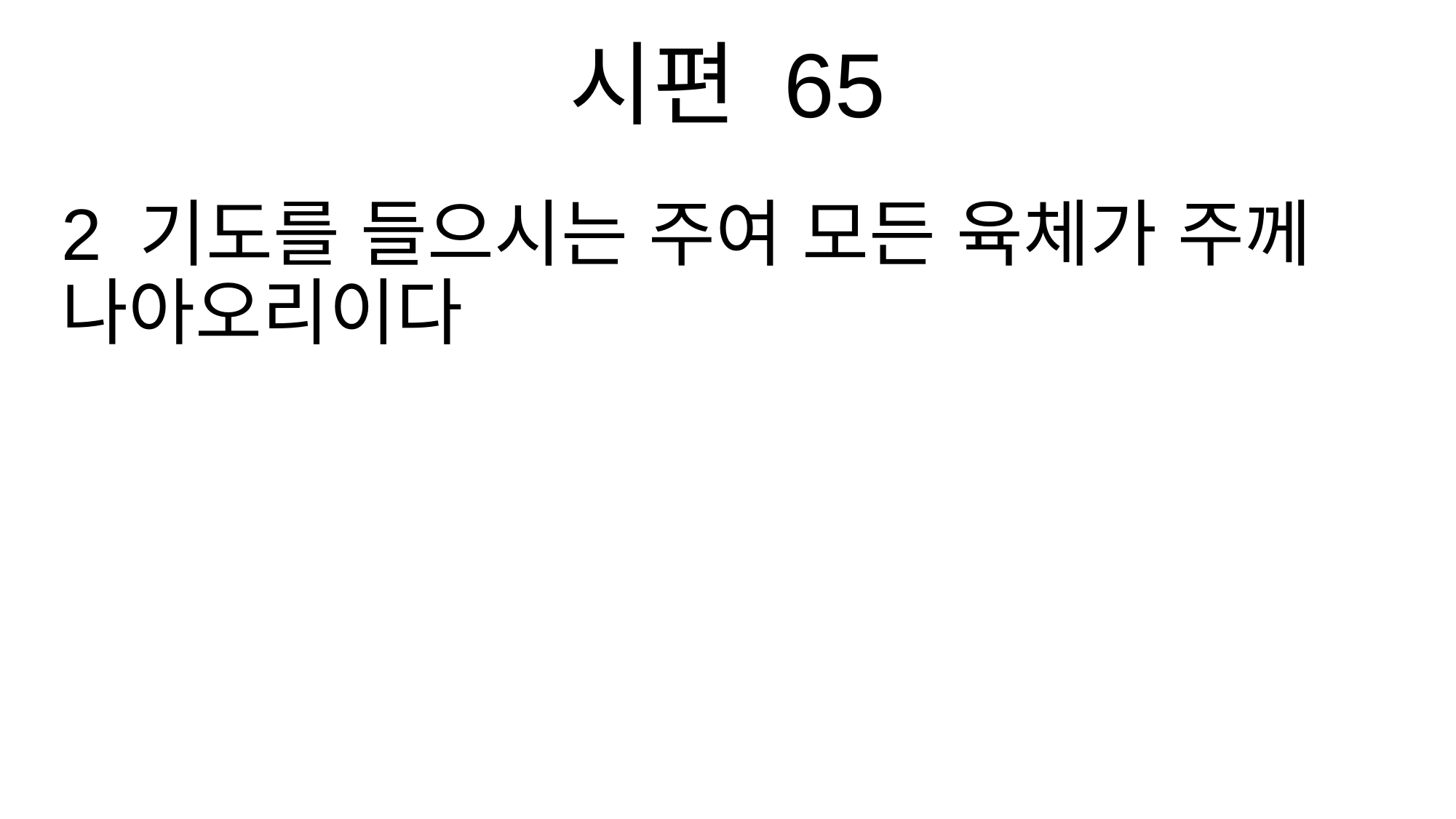

시편 65
2 기도를 들으시는 주여 모든 육체가 주께 나아오리이다